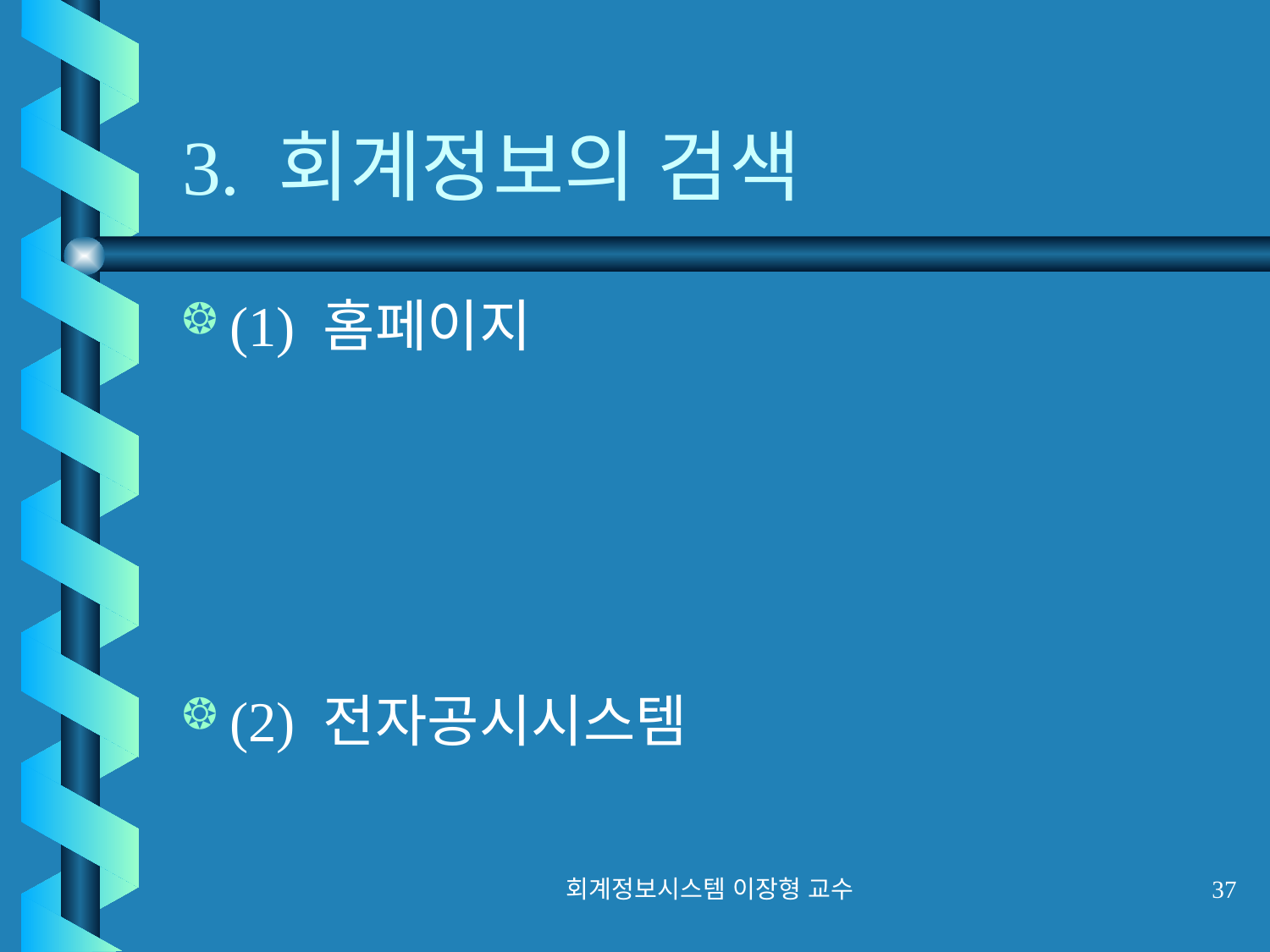

# 3. 회계정보의 검색
(1) 홈페이지

(2) 전자공시시스템
회계정보시스템 이장형 교수
37